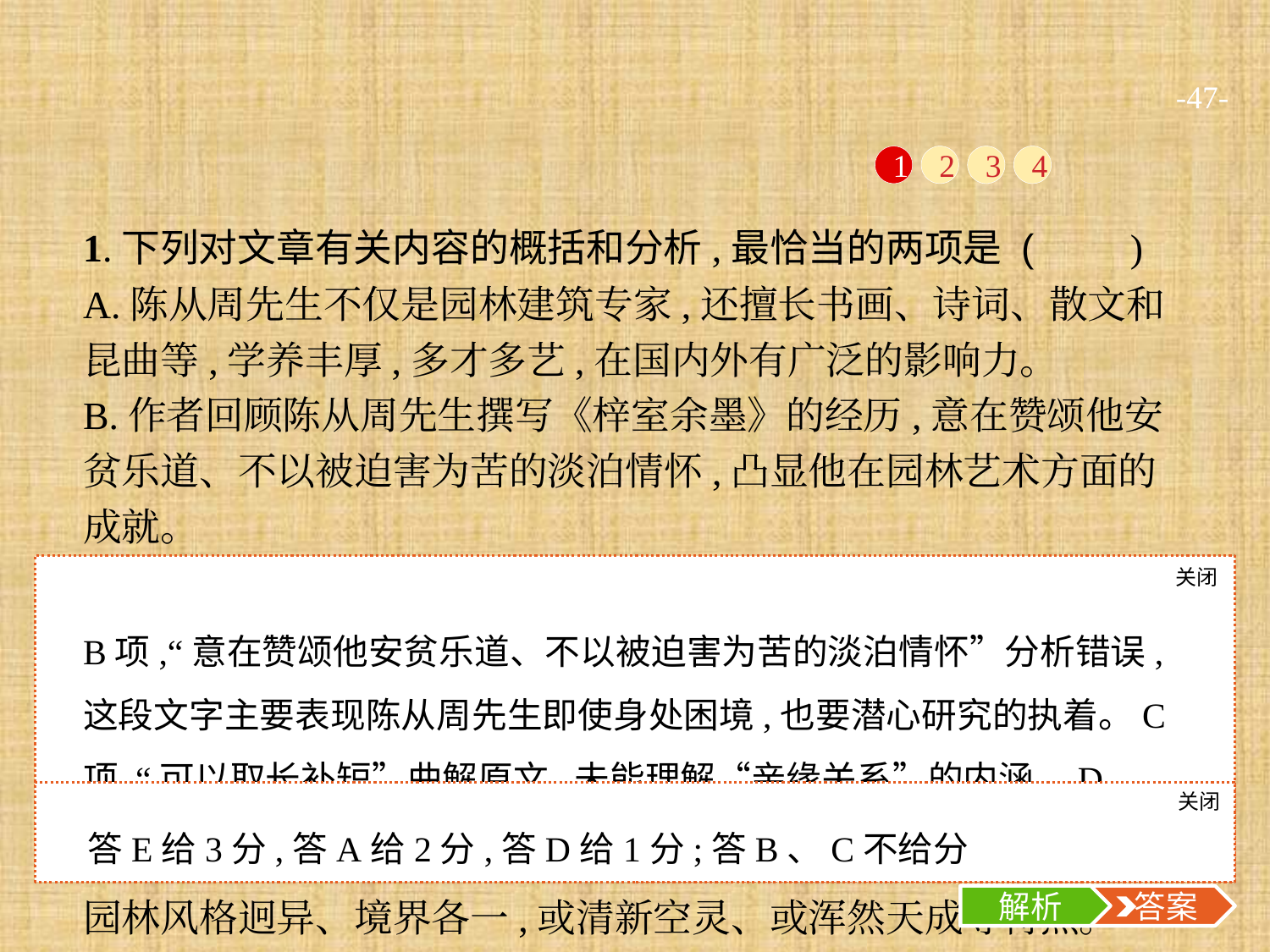

-47-
1
2
3
4
1.下列对文章有关内容的概括和分析,最恰当的两项是 (　　)
A.陈从周先生不仅是园林建筑专家,还擅长书画、诗词、散文和昆曲等,学养丰厚,多才多艺,在国内外有广泛的影响力。
B.作者回顾陈从周先生撰写《梓室余墨》的经历,意在赞颂他安贫乐道、不以被迫害为苦的淡泊情怀,凸显他在园林艺术方面的成就。
C.从陈从周对“园境与曲境”的阐述看,他认为古园林建筑与昆曲艺术可以取长补短,习昆曲者也应有一定的古园林常识。
D.陈从周先生为保护苏州园林奔走呼号,并通过一系列作品展示了苏州园林的魅力,苏州园林最终被列为世界文化遗产,他功不可没。
E.陈从周以诗词比喻苏州园林,典雅生动,颇具见识,表现出苏州园林风格迥异、境界各一,或清新空灵、或浑然天成等特点。

关闭
解析

B项,“意在赞颂他安贫乐道、不以被迫害为苦的淡泊情怀”分析错误,这段文字主要表现陈从周先生即使身处困境,也要潜心研究的执着。C项,“可以取长补短”曲解原文,未能理解“亲缘关系”的内涵。D项,“展示了苏州园林的魅力”是“明轩”,而非一系列作品。
关闭

解析
  答案

答E给3分,答A给2分,答D给1分;答B、C不给分
解析
  答案